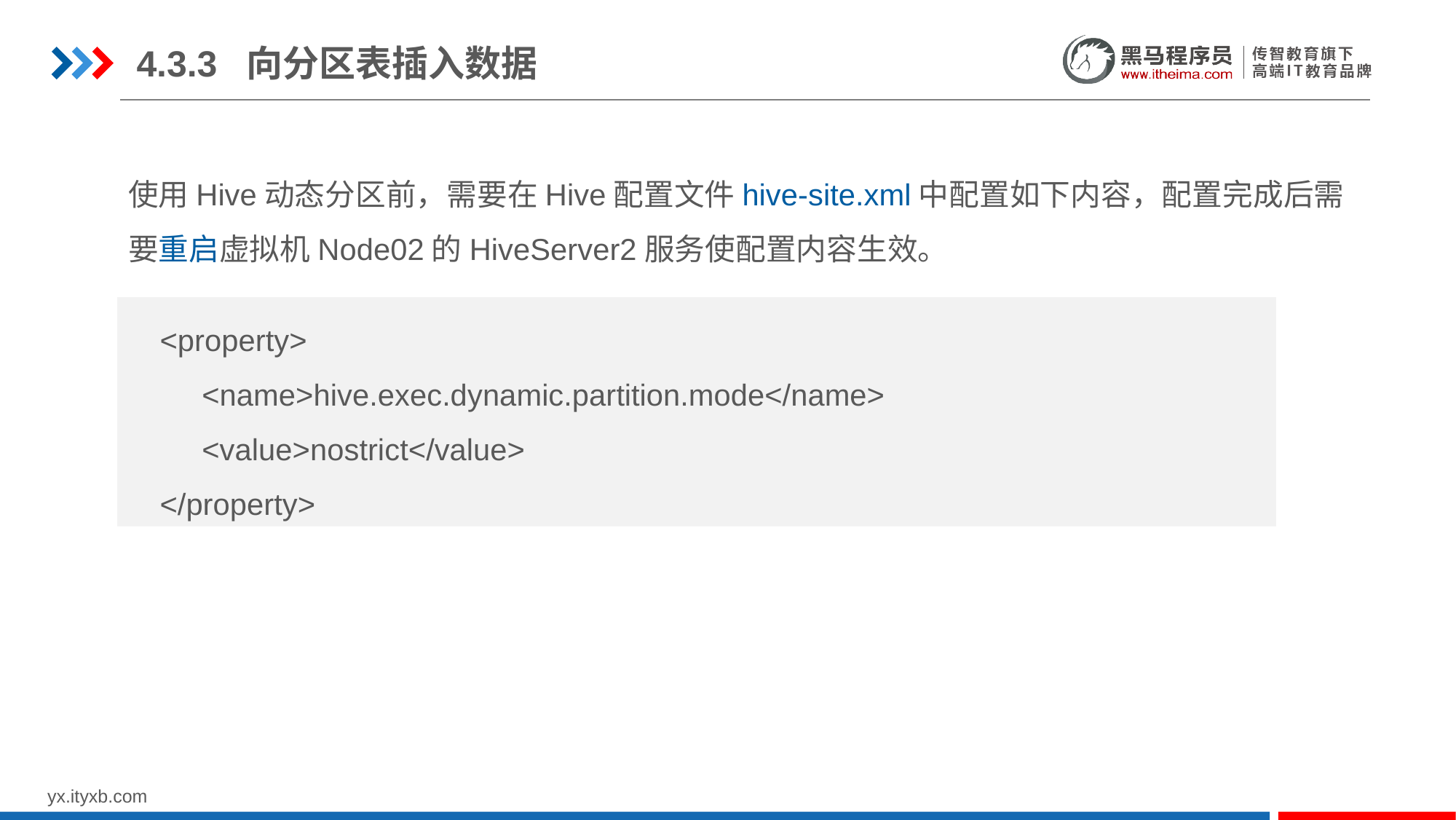

4.3.3  向分区表插入数据
使用Hive动态分区前，需要在Hive配置文件hive-site.xml中配置如下内容，配置完成后需要重启虚拟机Node02的HiveServer2服务使配置内容生效。
<property>
     <name>hive.exec.dynamic.partition.mode</name>
     <value>nostrict</value>
</property>